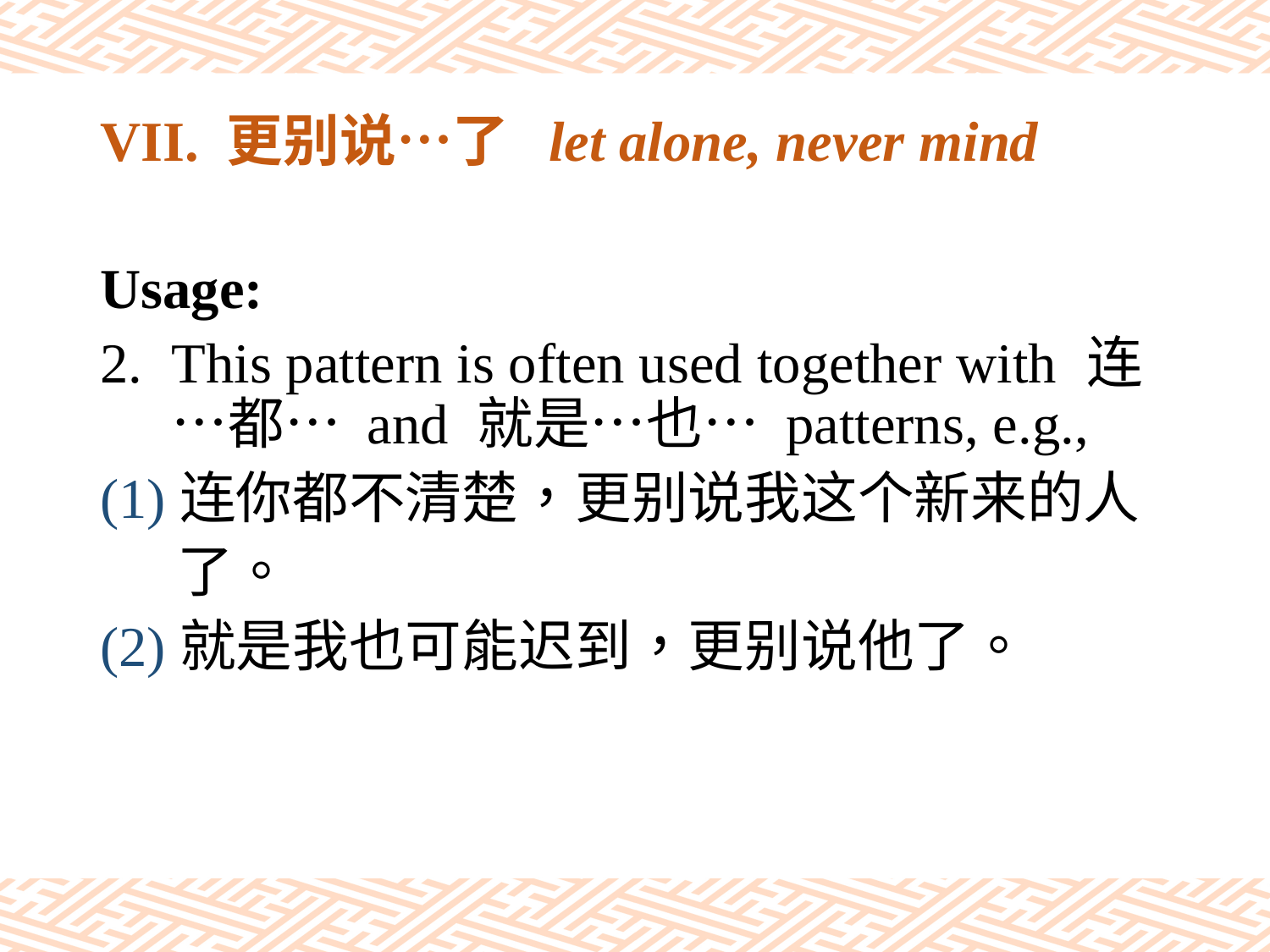

# VII. 更别说…了  let alone, never mind
Usage:
This pattern is often used together with 连…都… and 就是…也… patterns, e.g.,
(1)连你都不清楚，更别说我这个新来的人
     了。
(2)就是我也可能迟到，更别说他了。